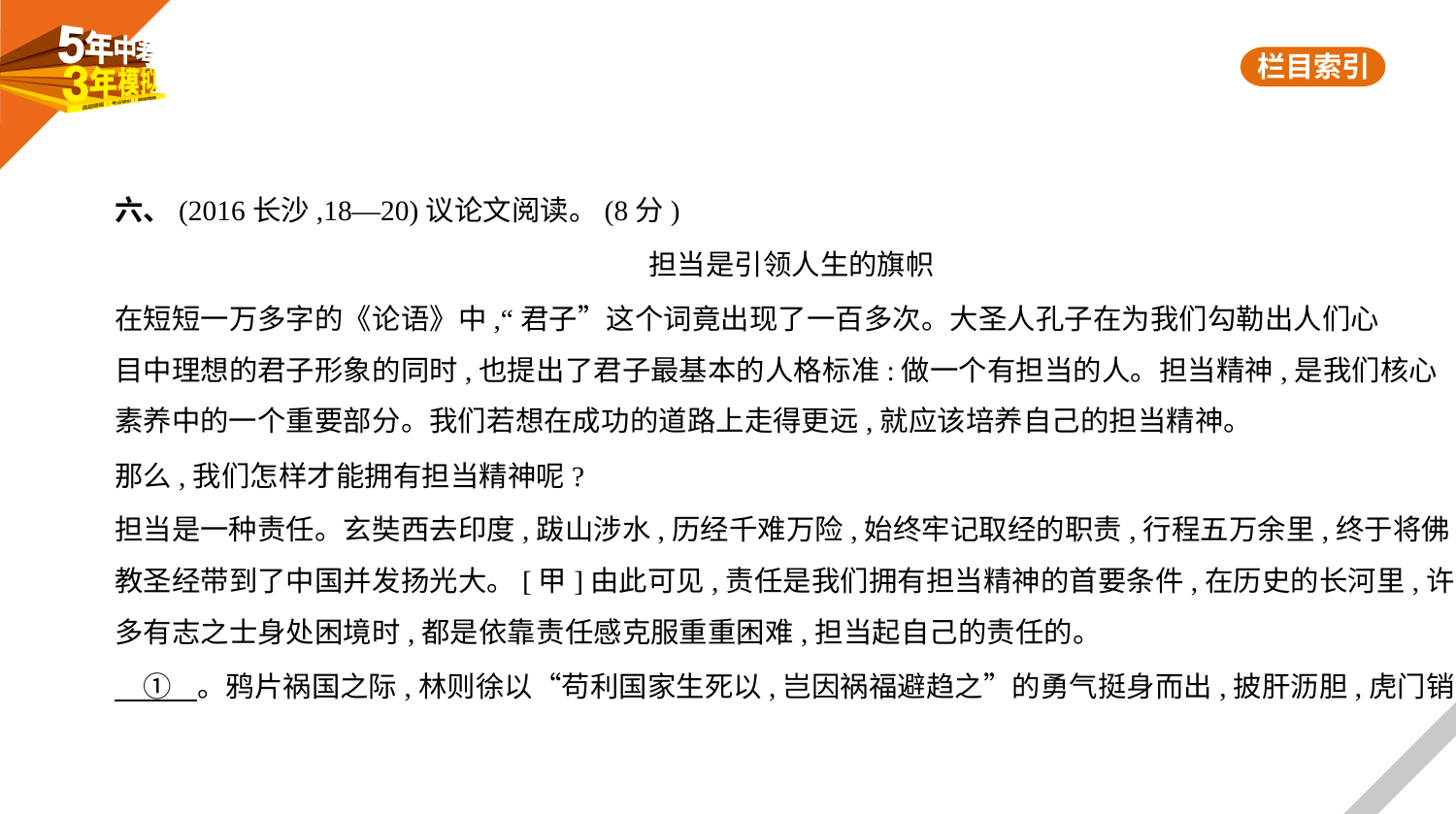

六、(2016长沙,18—20)议论文阅读。(8分)
担当是引领人生的旗帜
在短短一万多字的《论语》中,“君子”这个词竟出现了一百多次。大圣人孔子在为我们勾勒出人们心
目中理想的君子形象的同时,也提出了君子最基本的人格标准:做一个有担当的人。担当精神,是我们核心
素养中的一个重要部分。我们若想在成功的道路上走得更远,就应该培养自己的担当精神。
那么,我们怎样才能拥有担当精神呢?
担当是一种责任。玄奘西去印度,跋山涉水,历经千难万险,始终牢记取经的职责,行程五万余里,终于将佛
教圣经带到了中国并发扬光大。[甲]由此可见,责任是我们拥有担当精神的首要条件,在历史的长河里,许
多有志之士身处困境时,都是依靠责任感克服重重困难,担当起自己的责任的。
　①    。鸦片祸国之际,林则徐以“苟利国家生死以,岂因祸福避趋之”的勇气挺身而出,披肝沥胆,虎门销